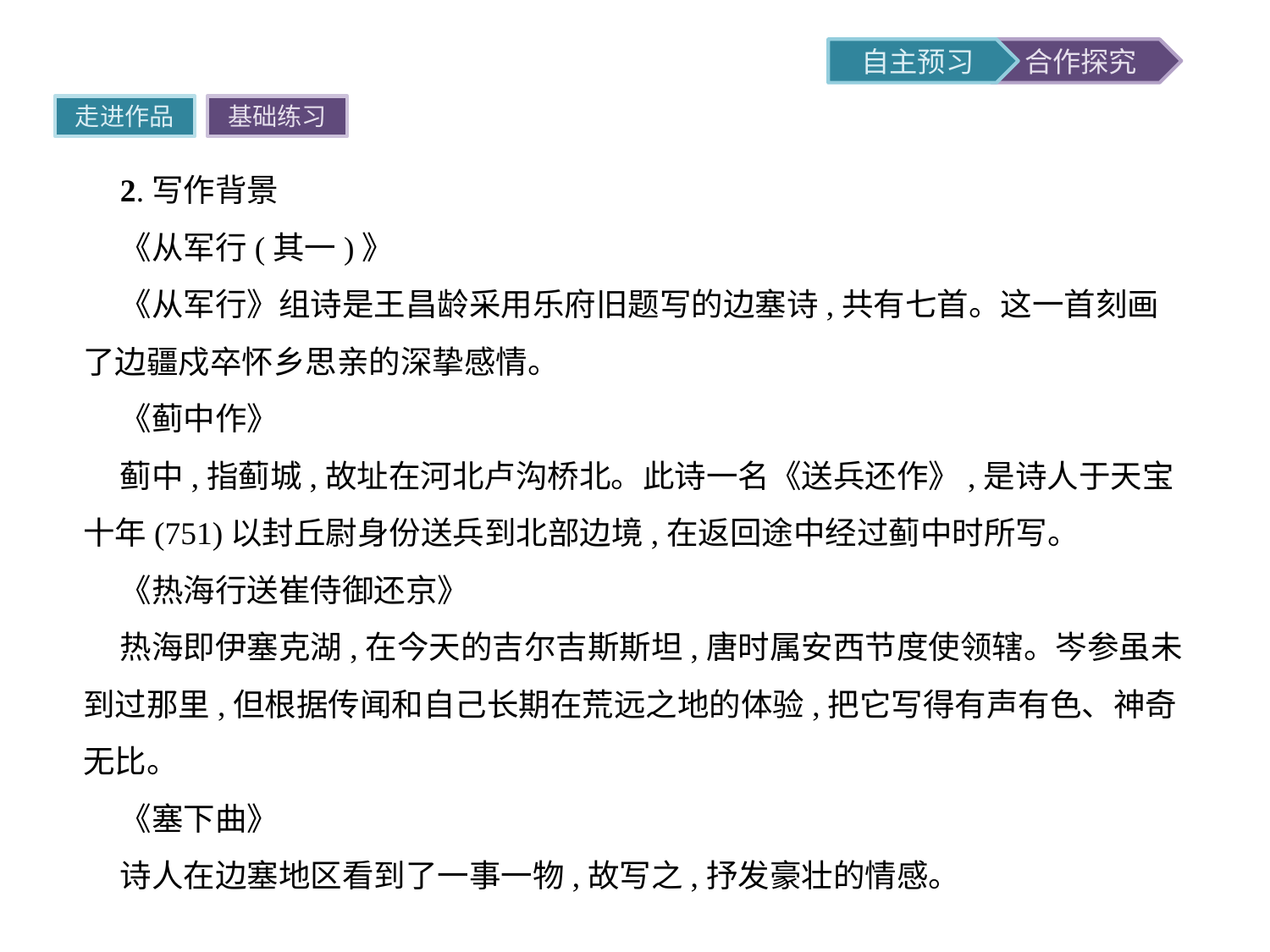

走进作品
基础练习
2.写作背景
《从军行(其一)》
《从军行》组诗是王昌龄采用乐府旧题写的边塞诗,共有七首。这一首刻画了边疆戍卒怀乡思亲的深挚感情。
《蓟中作》
蓟中,指蓟城,故址在河北卢沟桥北。此诗一名《送兵还作》,是诗人于天宝十年(751)以封丘尉身份送兵到北部边境,在返回途中经过蓟中时所写。
《热海行送崔侍御还京》
热海即伊塞克湖,在今天的吉尔吉斯斯坦,唐时属安西节度使领辖。岑参虽未到过那里,但根据传闻和自己长期在荒远之地的体验,把它写得有声有色、神奇无比。
《塞下曲》
诗人在边塞地区看到了一事一物,故写之,抒发豪壮的情感。